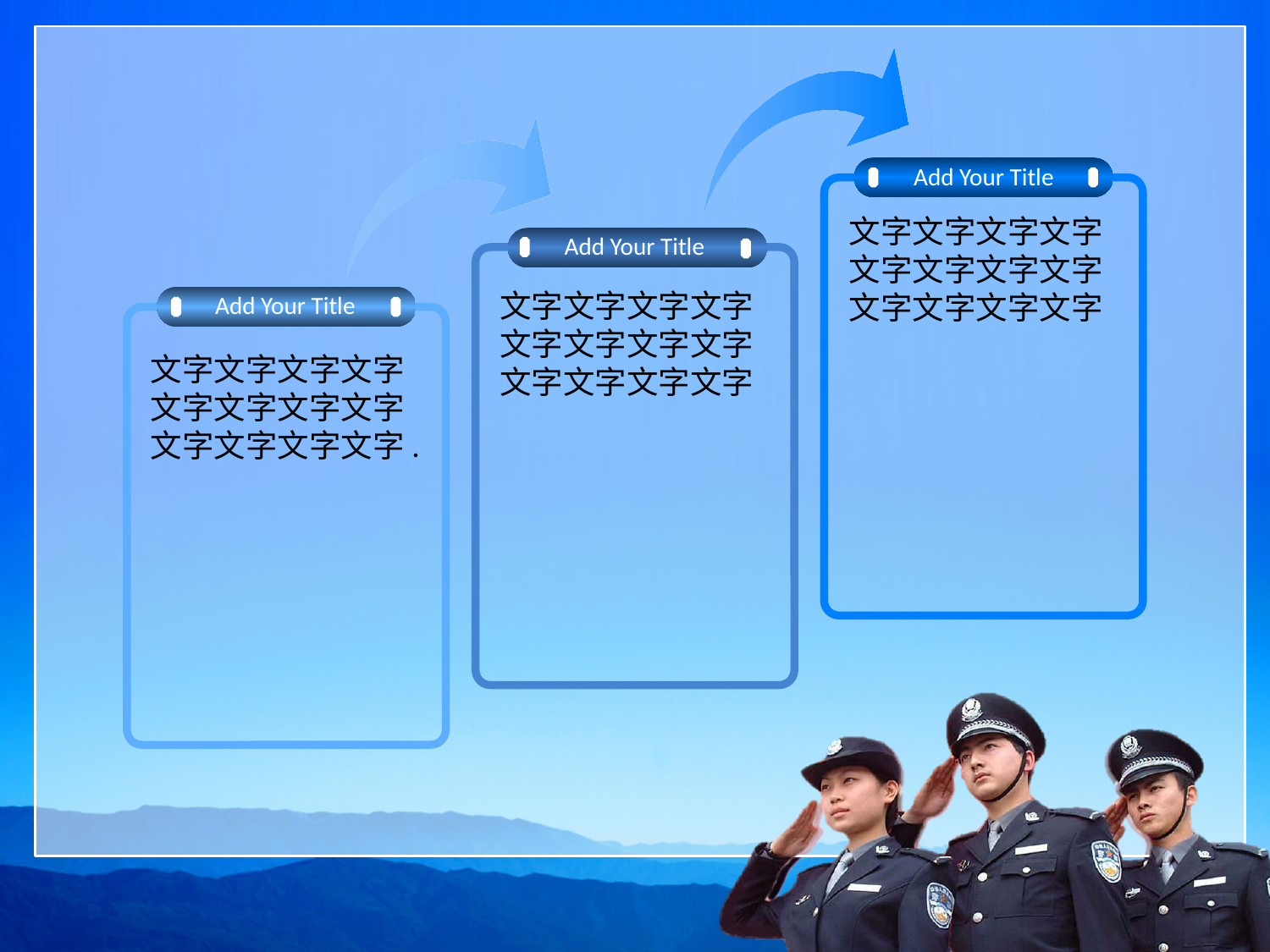

Add Your Title

文字文字文字文字文字文字文字文字文字文字文字文字
Add Your Title

文字文字文字文字文字文字文字文字文字文字文字文字
Add Your Title

文字文字文字文字文字文字文字文字文字文字文字文字.